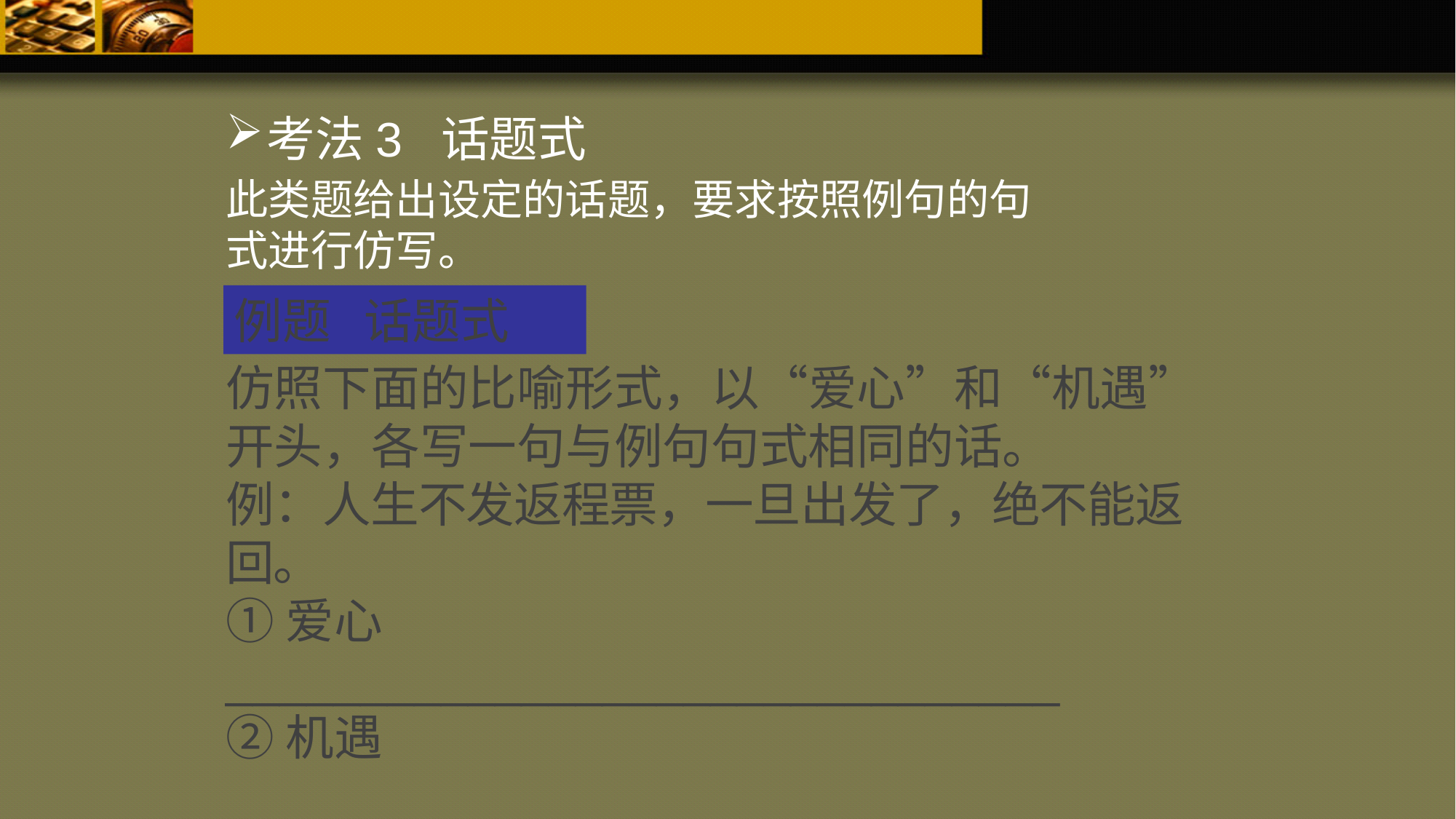

考法3  话题式
此类题给出设定的话题，要求按照例句的句式进行仿写。
例题   话题式
仿照下面的比喻形式，以“爱心”和“机遇”开头，各写一句与例句句式相同的话。
例：人生不发返程票，一旦出发了，绝不能返回。
①爱心_______________________________
②机遇_______________________________